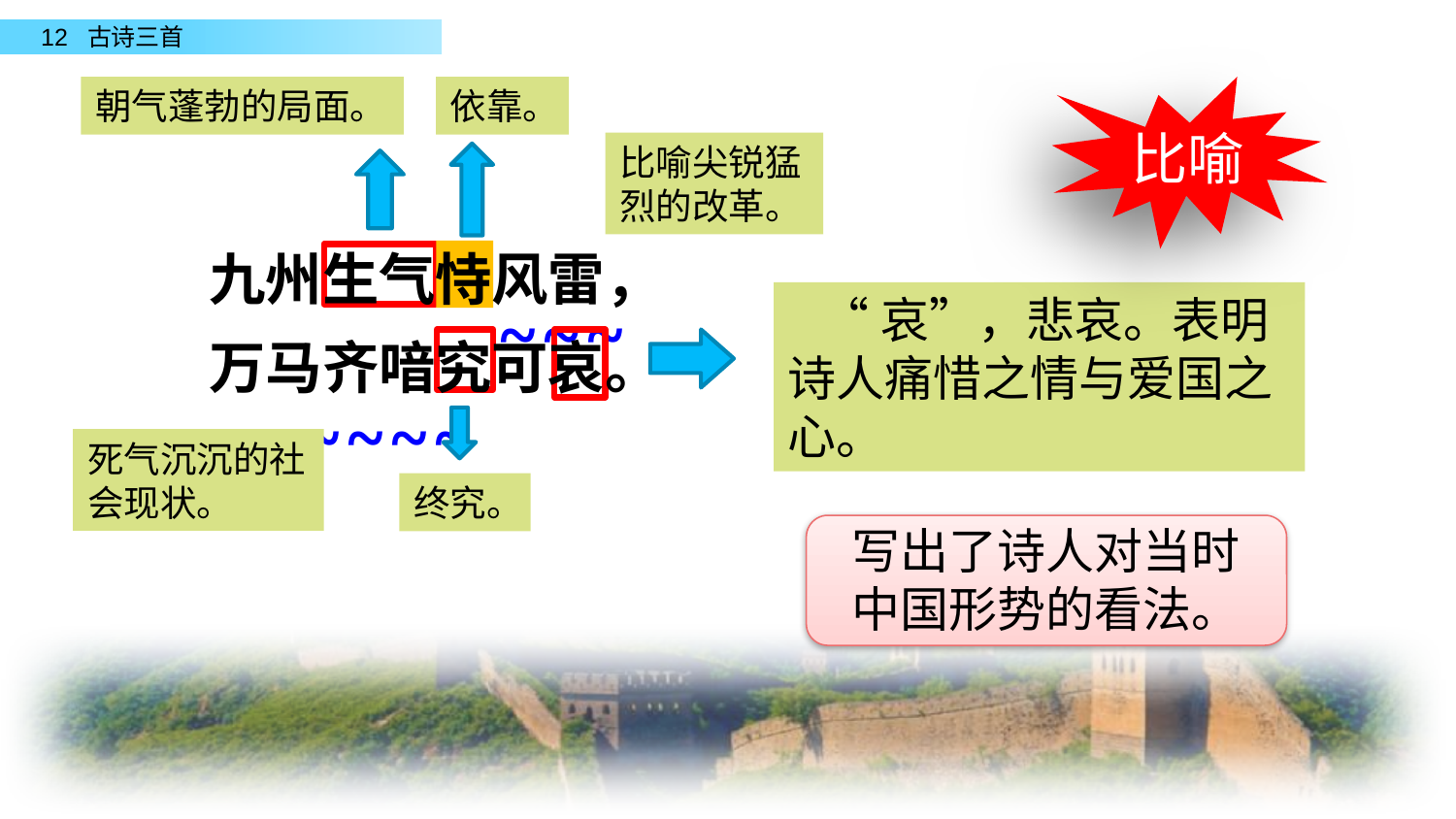

朝气蓬勃的局面。
依靠。
比喻
比喻尖锐猛烈的改革。

九州生气恃风雷，万马齐喑究可哀。

~~~
   “哀”，悲哀。表明诗人痛惜之情与爱国之心。

~~~~~~

死气沉沉的社会现状。
终究。
写出了诗人对当时中国形势的看法。